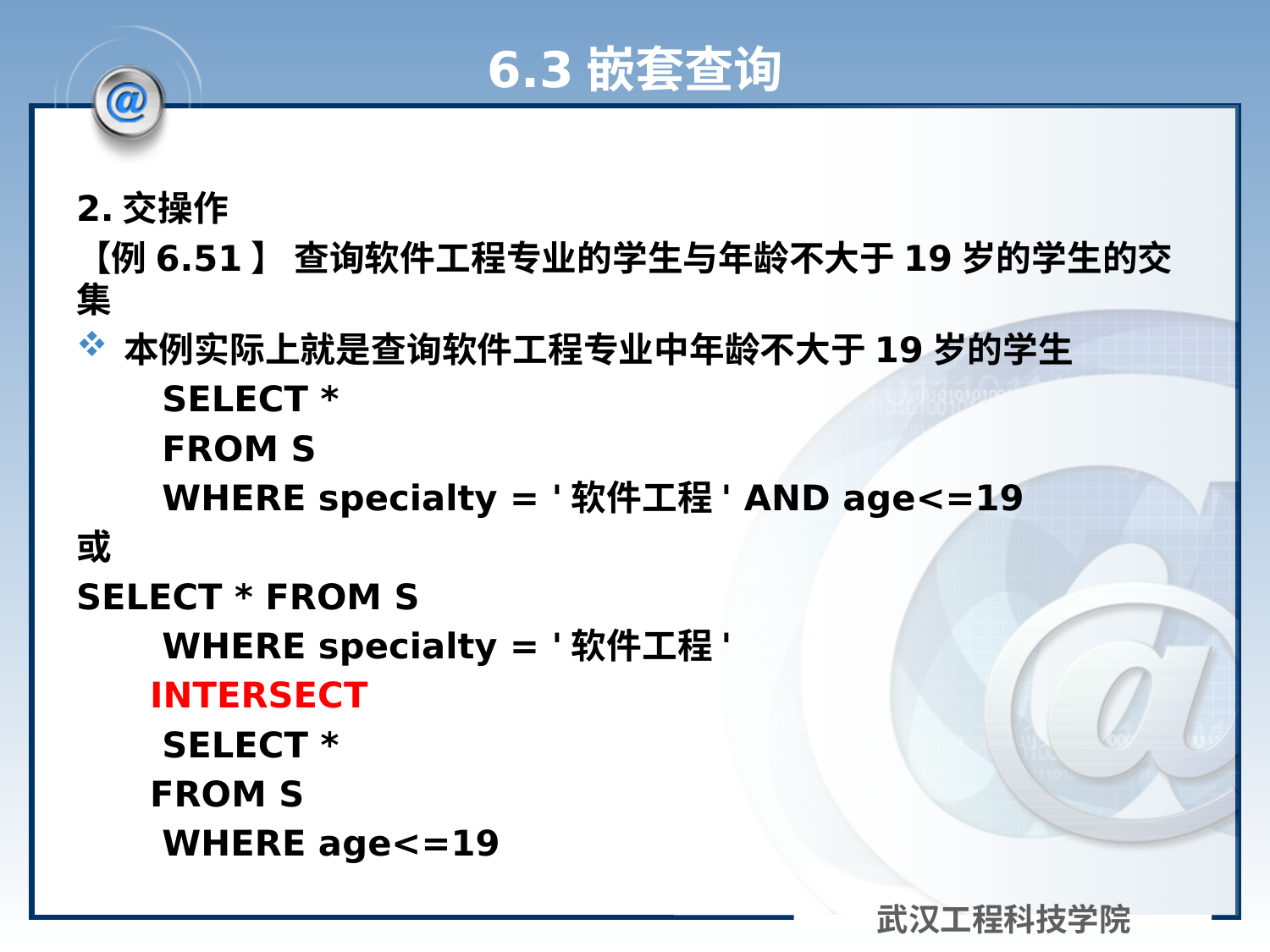

# 6.3嵌套查询
2.交操作
【例6.51】 查询软件工程专业的学生与年龄不大于19岁的学生的交集
本例实际上就是查询软件工程专业中年龄不大于19岁的学生
       SELECT *
       FROM S
       WHERE specialty = '软件工程' AND age<=19
或
SELECT * FROM S
       WHERE specialty = '软件工程'
      INTERSECT
       SELECT *
      FROM S
       WHERE age<=19

武汉工程科技学院